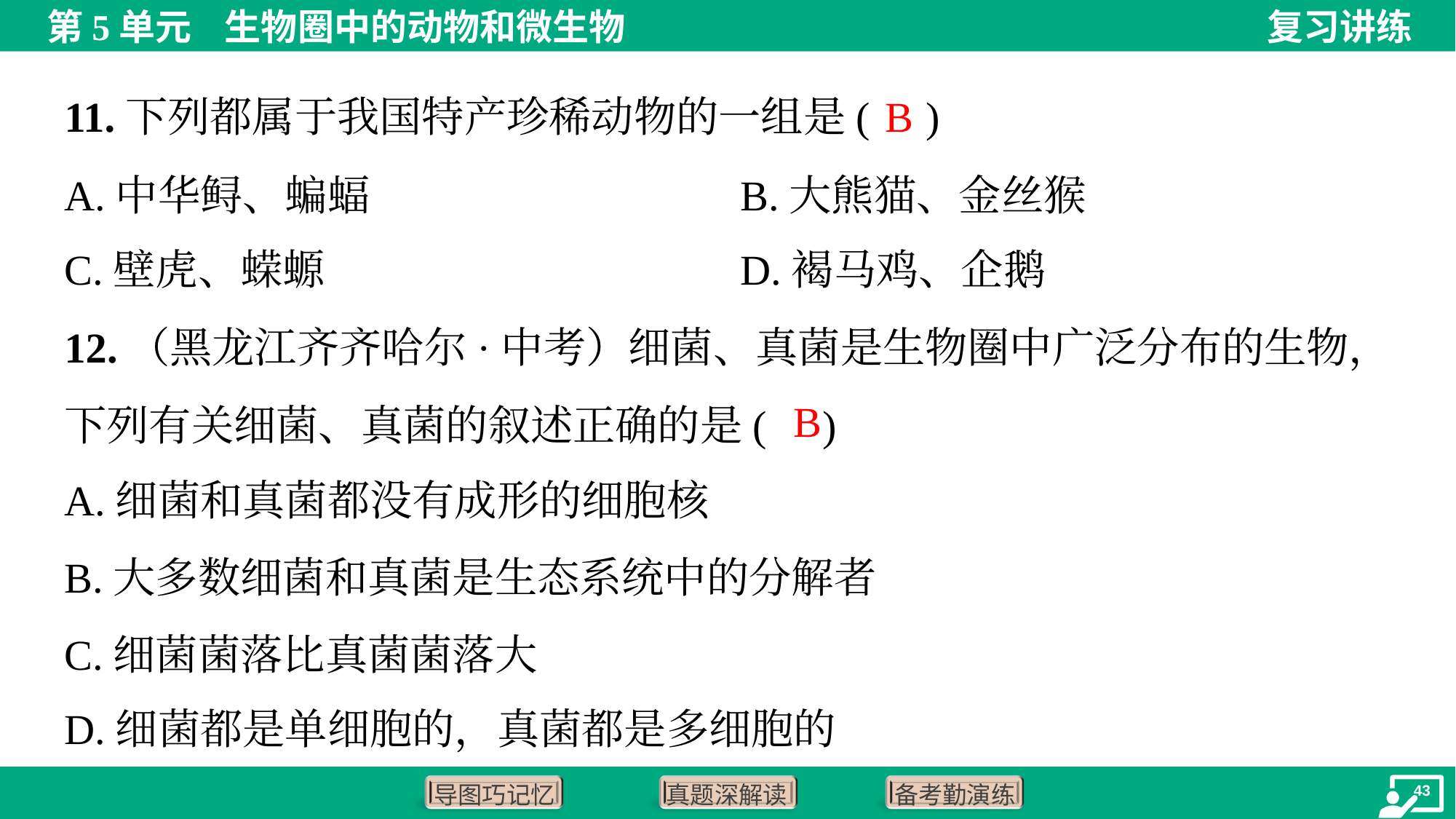

B
11.下列都属于我国特产珍稀动物的一组是(     )
A.中华鲟、蝙蝠	B.大熊猫、金丝猴
C.壁虎、蝾螈	D.褐马鸡、企鹅
12.（黑龙江齐齐哈尔·中考）细菌、真菌是生物圈中广泛分布的生物，下列有关细菌、真菌的叙述正确的是(     )
B
A.细菌和真菌都没有成形的细胞核
B.大多数细菌和真菌是生态系统中的分解者
C.细菌菌落比真菌菌落大
D.细菌都是单细胞的，真菌都是多细胞的